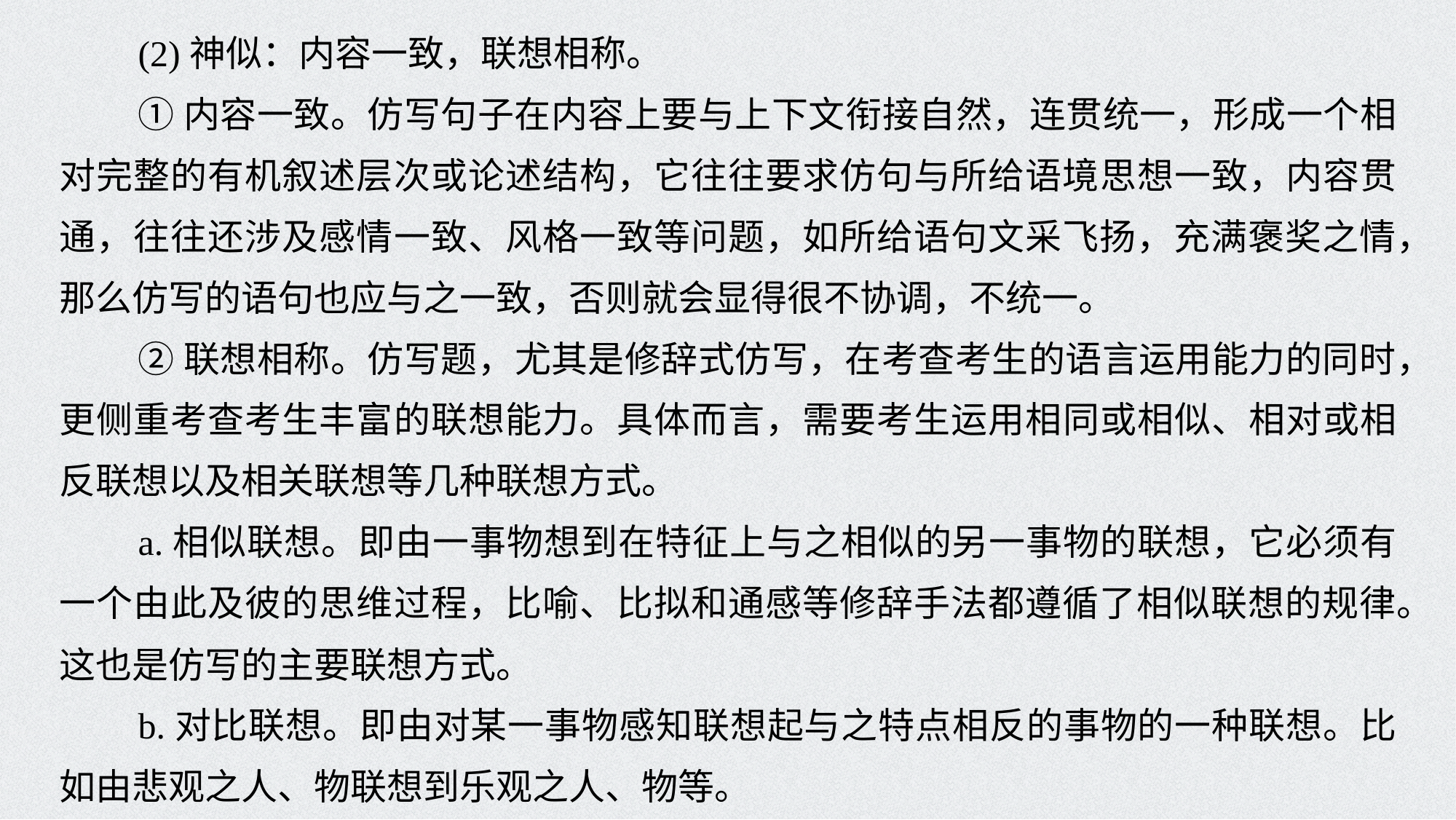

(2)神似：内容一致，联想相称。
①内容一致。仿写句子在内容上要与上下文衔接自然，连贯统一，形成一个相对完整的有机叙述层次或论述结构，它往往要求仿句与所给语境思想一致，内容贯通，往往还涉及感情一致、风格一致等问题，如所给语句文采飞扬，充满褒奖之情，那么仿写的语句也应与之一致，否则就会显得很不协调，不统一。
②联想相称。仿写题，尤其是修辞式仿写，在考查考生的语言运用能力的同时，更侧重考查考生丰富的联想能力。具体而言，需要考生运用相同或相似、相对或相反联想以及相关联想等几种联想方式。
a.相似联想。即由一事物想到在特征上与之相似的另一事物的联想，它必须有一个由此及彼的思维过程，比喻、比拟和通感等修辞手法都遵循了相似联想的规律。这也是仿写的主要联想方式。
b.对比联想。即由对某一事物感知联想起与之特点相反的事物的一种联想。比如由悲观之人、物联想到乐观之人、物等。